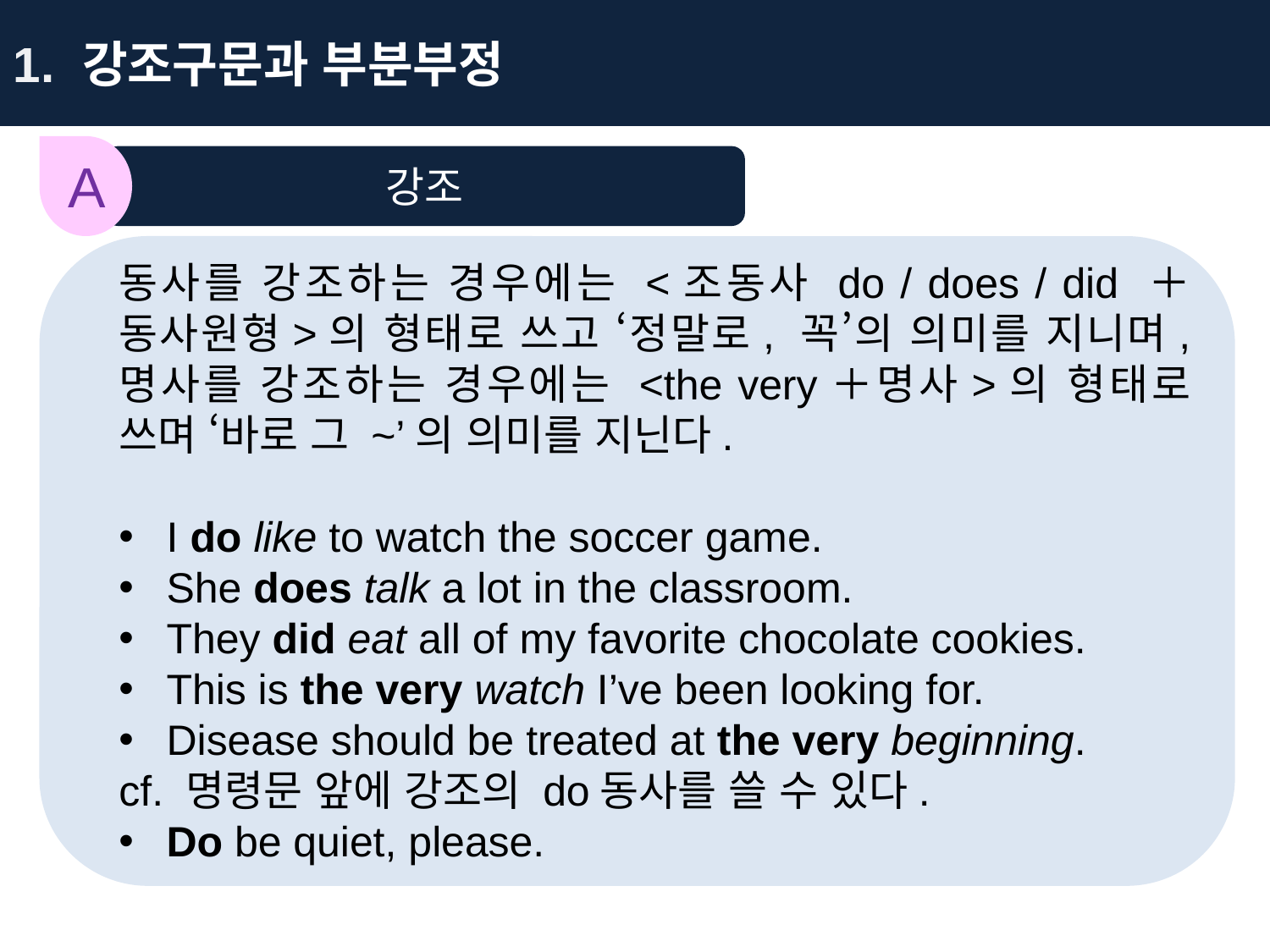

1. 강조구문과 부분부정

A
강조
동사를 강조하는 경우에는 <조동사 do / does / did ＋동사원형>의 형태로 쓰고 ‘정말로, 꼭’의 의미를 지니며, 명사를 강조하는 경우에는 <the very＋명사>의 형태로 쓰며 ‘바로 그 ~’의 의미를 지닌다.

I do like to watch the soccer game.
She does talk a lot in the classroom.
They did eat all of my favorite chocolate cookies.
This is the very watch I’ve been looking for.
Disease should be treated at the very beginning.
cf. 명령문 앞에 강조의 do동사를 쓸 수 있다.
Do be quiet, please.